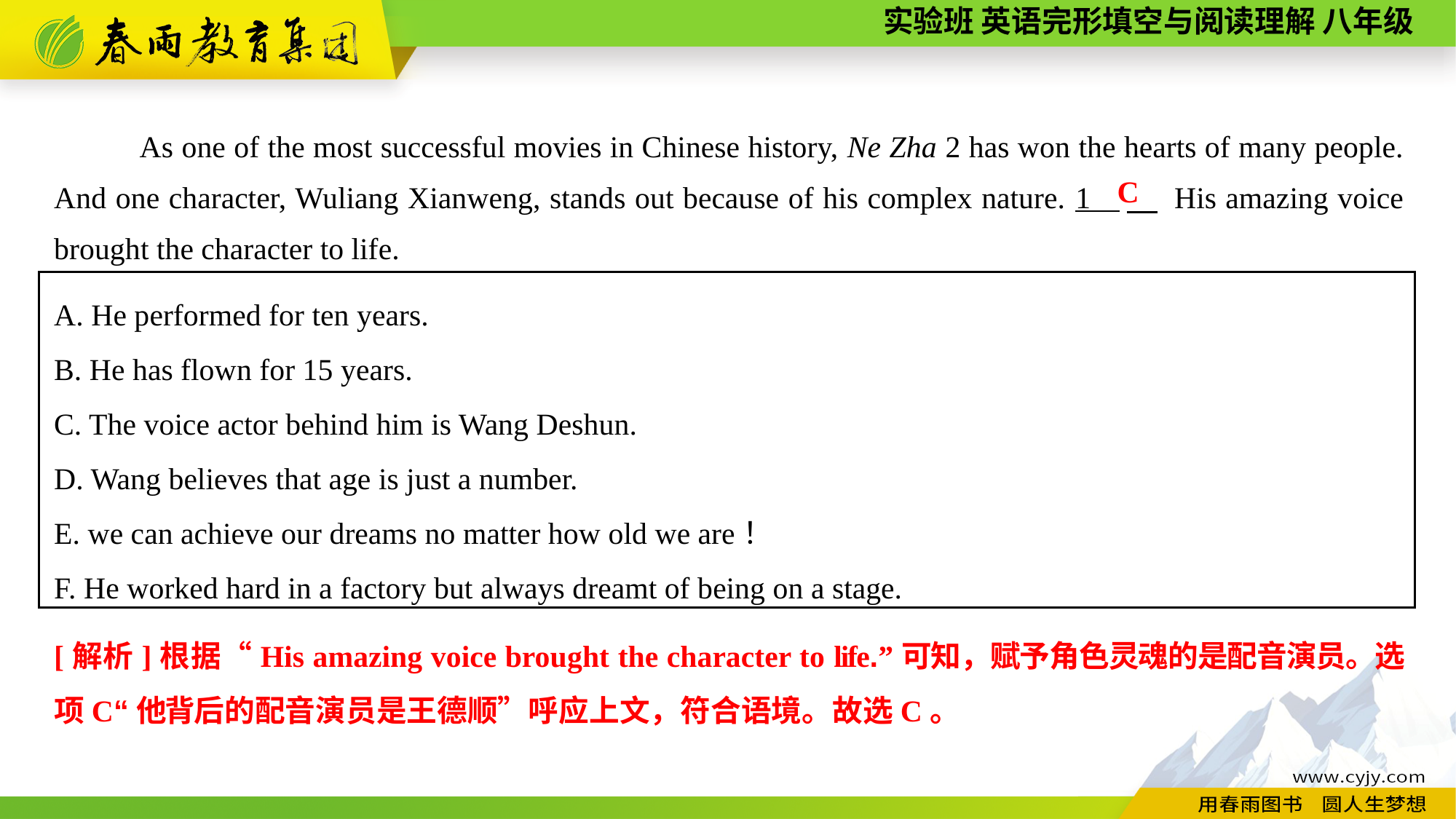

As one of the most successful movies in Chinese history, Ne Zha 2 has won the hearts of many people. And one character, Wuliang Xianweng, stands out because of his complex nature. 1   　 His amazing voice brought the character to life.
C

A. He performed for ten years.
B. He has flown for 15 years.
C. The voice actor behind him is Wang Deshun.
D. Wang believes that age is just a number.
E. we can achieve our dreams no matter how old we are！
F. He worked hard in a factory but always dreamt of being on a stage.
[解析]根据“His amazing voice brought the character to life.”可知，赋予角色灵魂的是配音演员。选项C“他背后的配音演员是王德顺”呼应上文，符合语境。故选C。